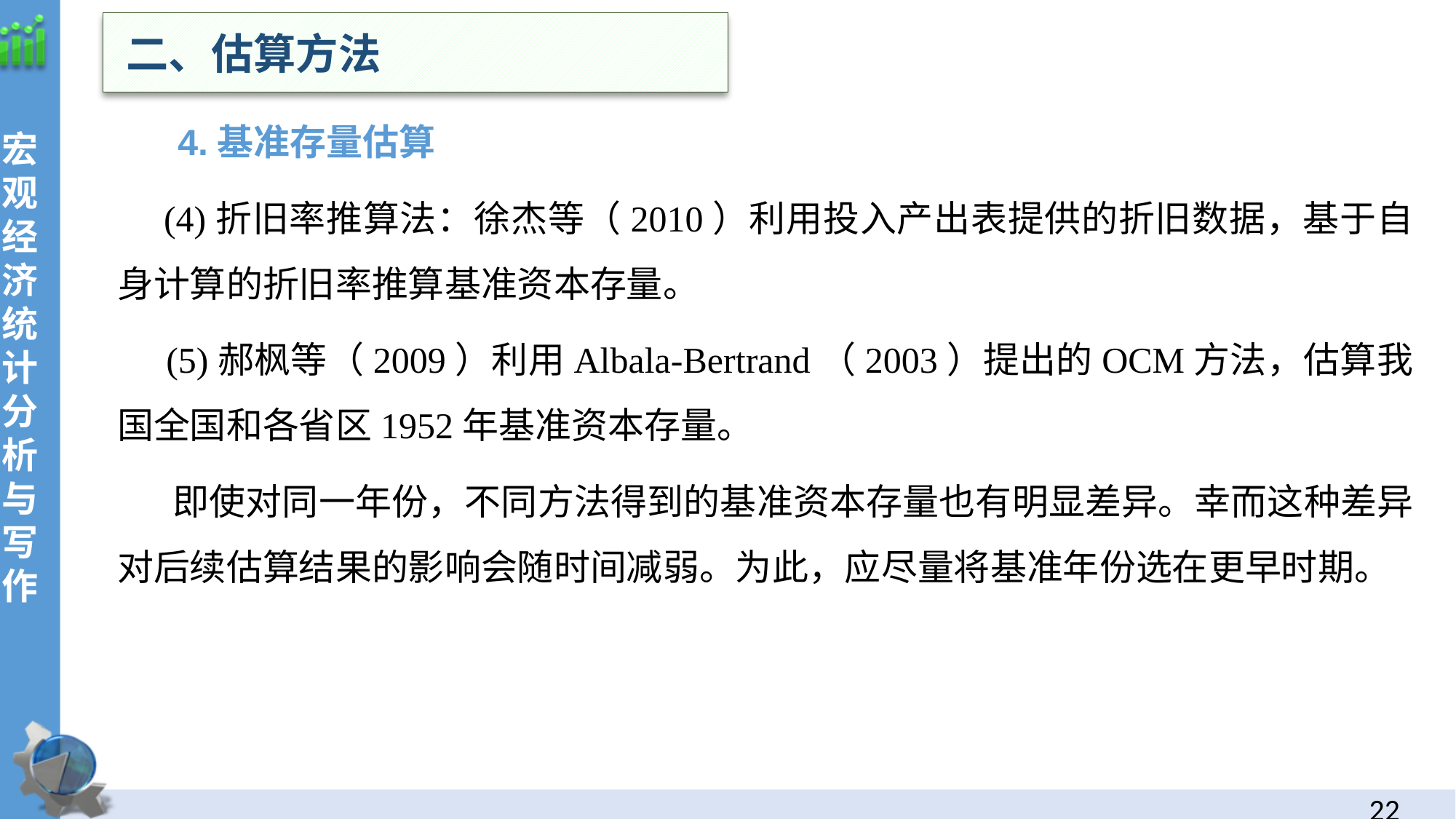

二、估算方法
宏观经济统计分析与写作
   4.基准存量估算
  (4)折旧率推算法：徐杰等（2010）利用投入产出表提供的折旧数据，基于自身计算的折旧率推算基准资本存量。
  (5)郝枫等（2009）利用Albala-Bertrand（2003）提出的OCM方法，估算我国全国和各省区1952年基准资本存量。
  即使对同一年份，不同方法得到的基准资本存量也有明显差异。幸而这种差异对后续估算结果的影响会随时间减弱。为此，应尽量将基准年份选在更早时期。

22